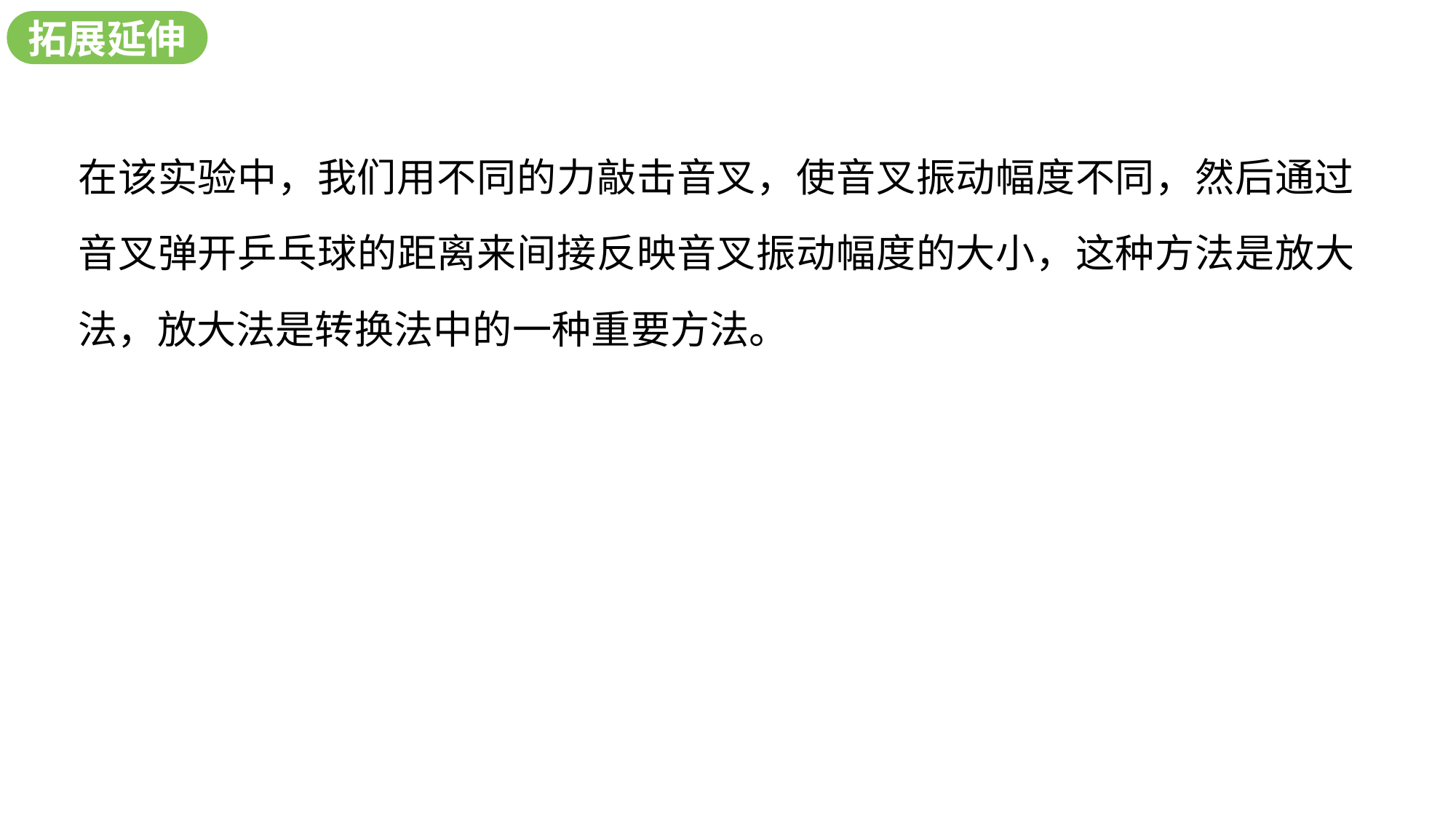

新知探究
拓展延伸
在该实验中，我们用不同的力敲击音叉，使音叉振动幅度不同，然后通过音叉弹开乒乓球的距离来间接反映音叉振动幅度的大小，这种方法是放大法，放大法是转换法中的一种重要方法。